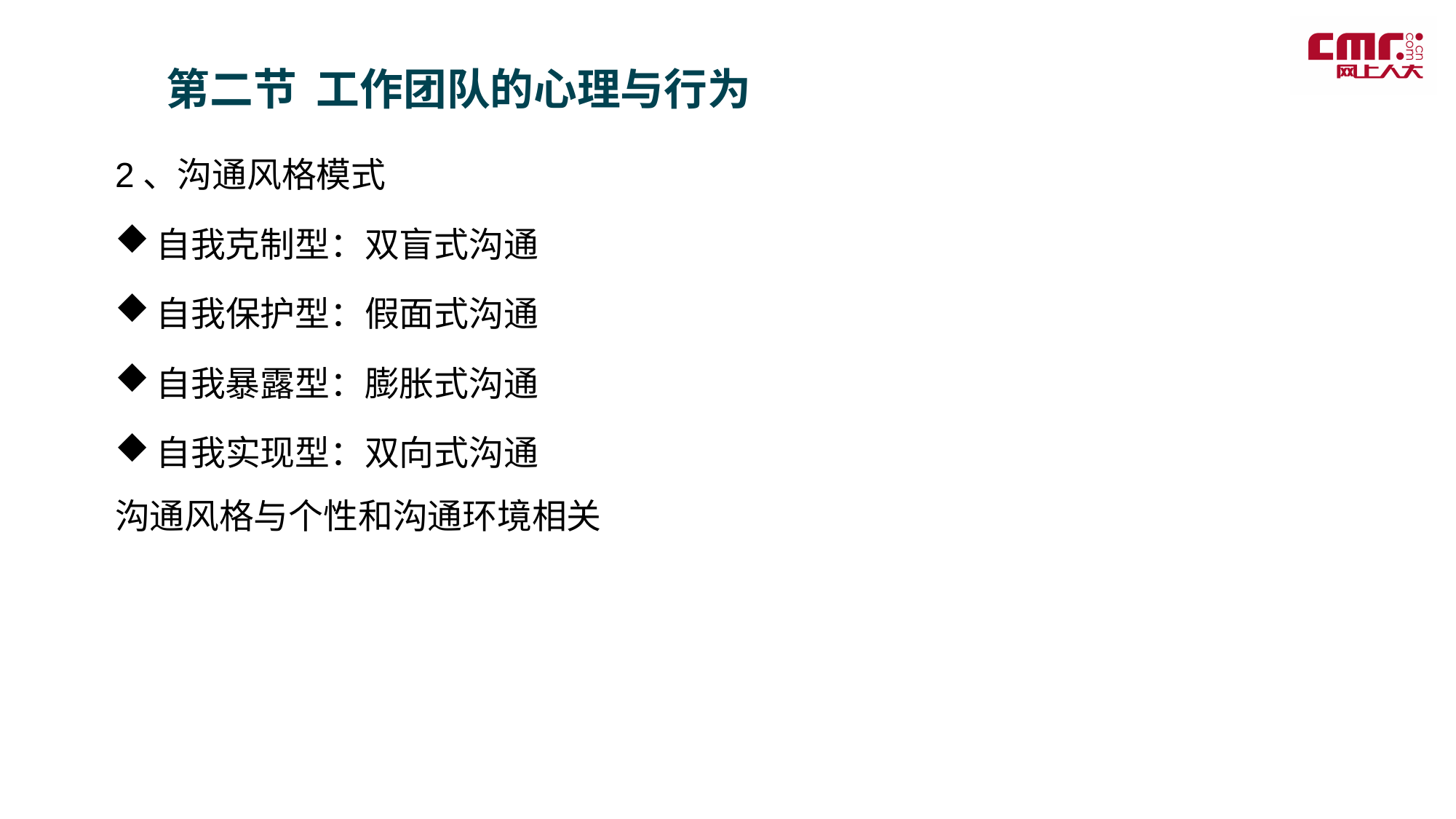

第二节  工作团队的心理与行为
2、沟通风格模式
自我克制型：双盲式沟通
自我保护型：假面式沟通
自我暴露型：膨胀式沟通
自我实现型：双向式沟通
沟通风格与个性和沟通环境相关